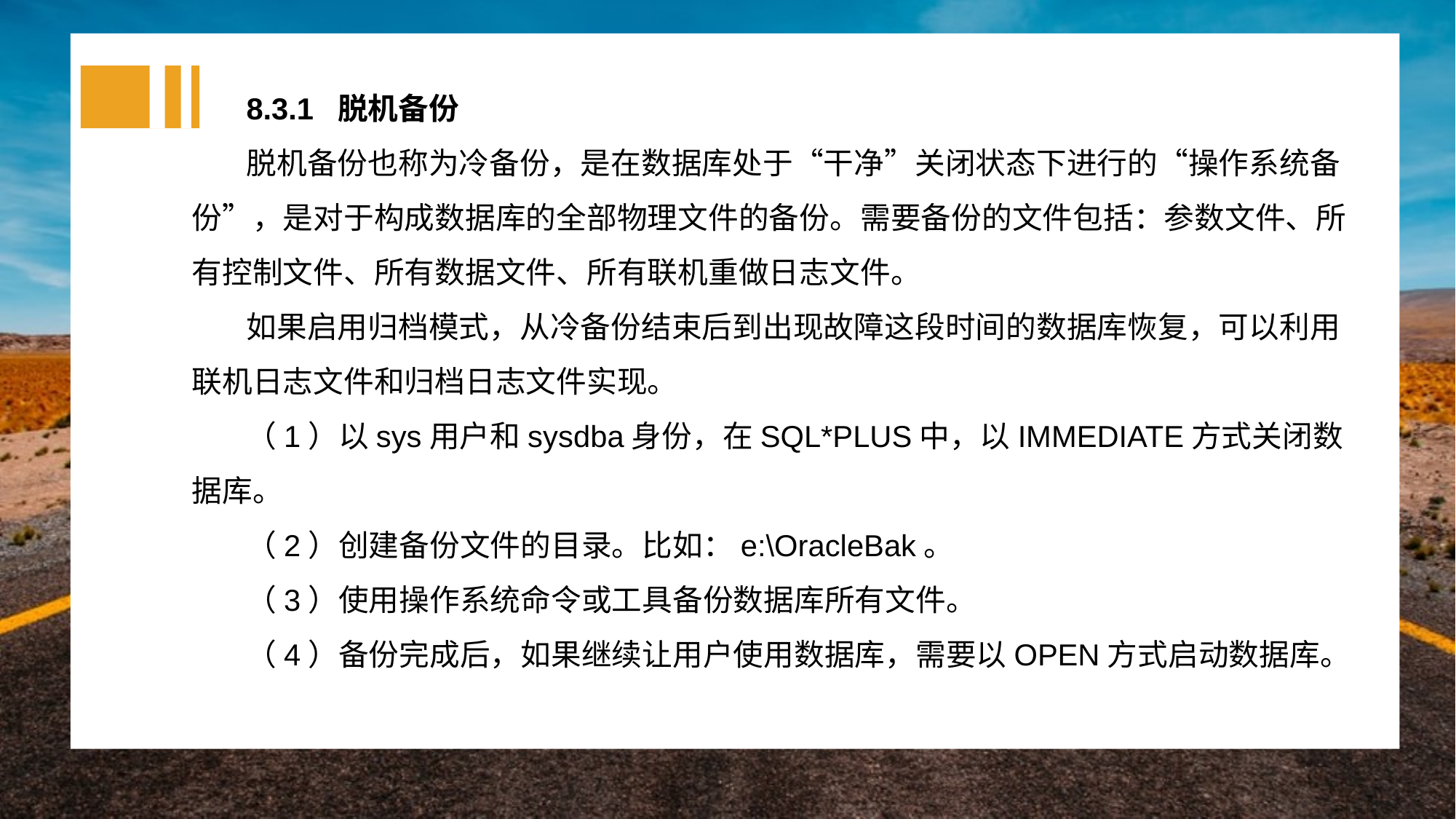

8.3.1  脱机备份
脱机备份也称为冷备份，是在数据库处于“干净”关闭状态下进行的“操作系统备份”，是对于构成数据库的全部物理文件的备份。需要备份的文件包括：参数文件、所有控制文件、所有数据文件、所有联机重做日志文件。
如果启用归档模式，从冷备份结束后到出现故障这段时间的数据库恢复，可以利用联机日志文件和归档日志文件实现。
（1）以sys用户和sysdba身份，在SQL*PLUS中，以IMMEDIATE方式关闭数据库。
（2）创建备份文件的目录。比如：e:\OracleBak。
（3）使用操作系统命令或工具备份数据库所有文件。
（4）备份完成后，如果继续让用户使用数据库，需要以OPEN方式启动数据库。